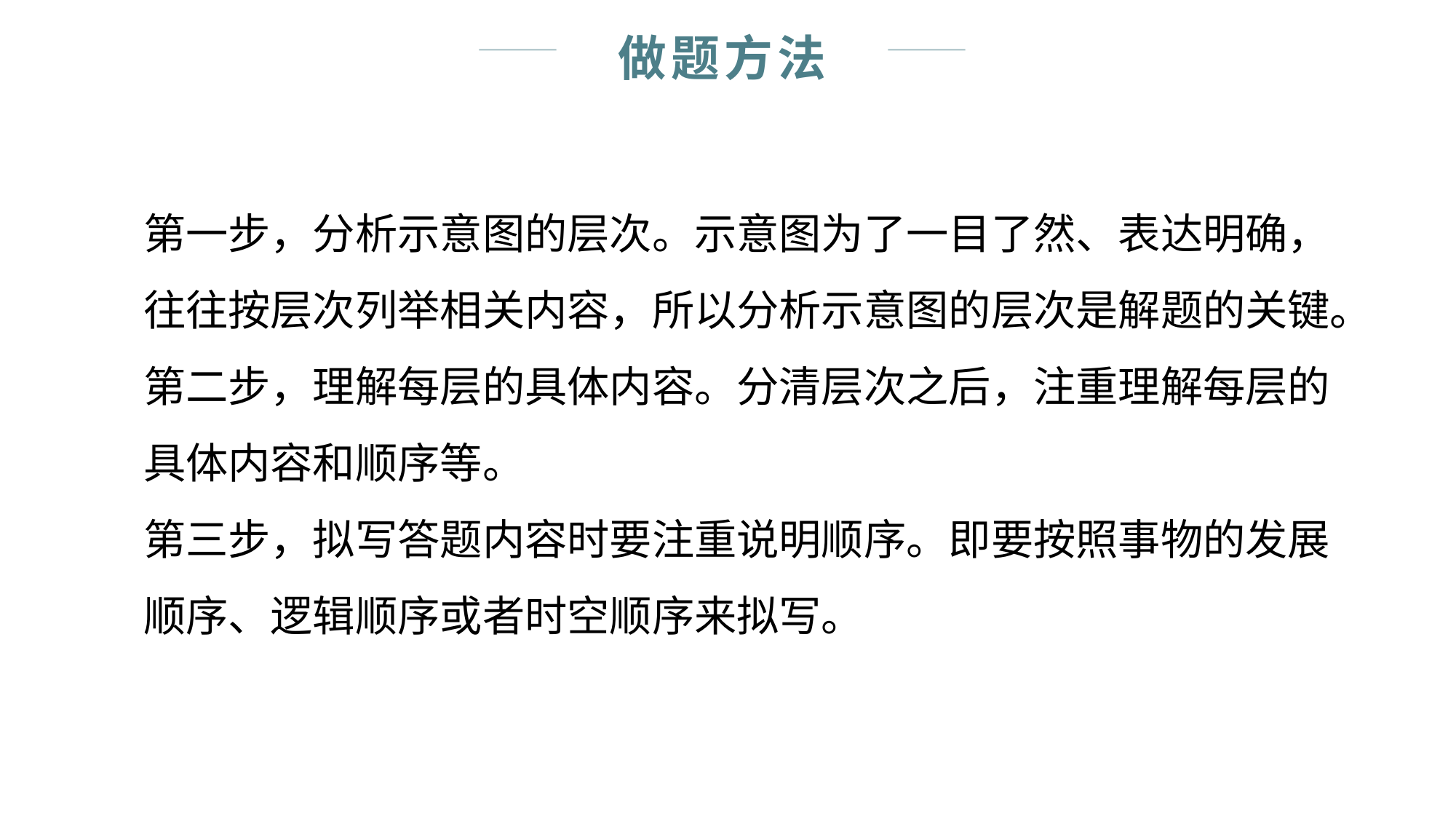

做题方法

第一步，分析示意图的层次。示意图为了一目了然、表达明确，往往按层次列举相关内容，所以分析示意图的层次是解题的关键。
第二步，理解每层的具体内容。分清层次之后，注重理解每层的具体内容和顺序等。
第三步，拟写答题内容时要注重说明顺序。即要按照事物的发展顺序、逻辑顺序或者时空顺序来拟写。